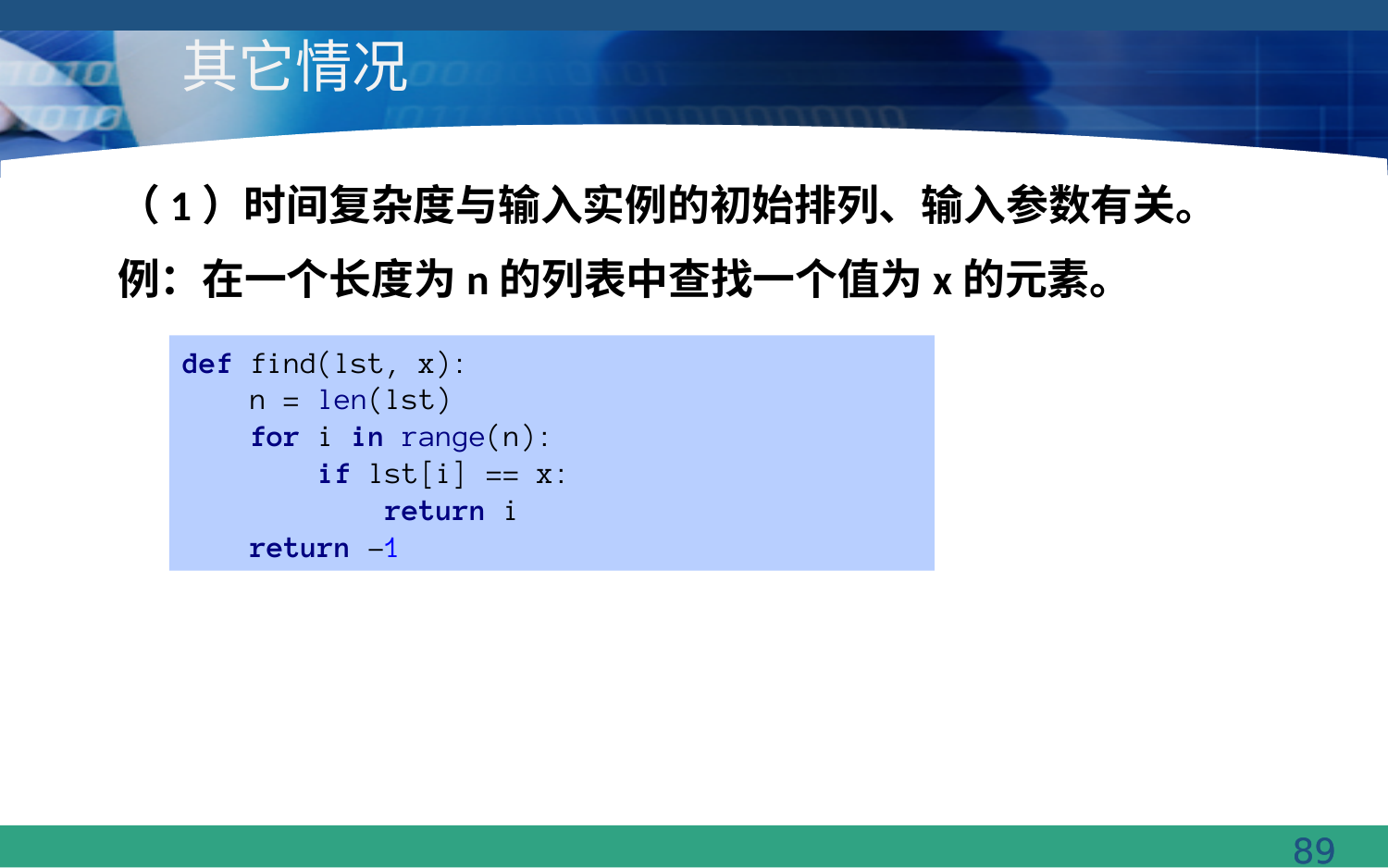

# 其它情况
（1）时间复杂度与输入实例的初始排列、输入参数有关。
例：在一个长度为n的列表中查找一个值为x的元素。

def find(lst, x):
    n = len(lst)
    for i in range(n):
        if lst[i] == x:
            return i
    return -1